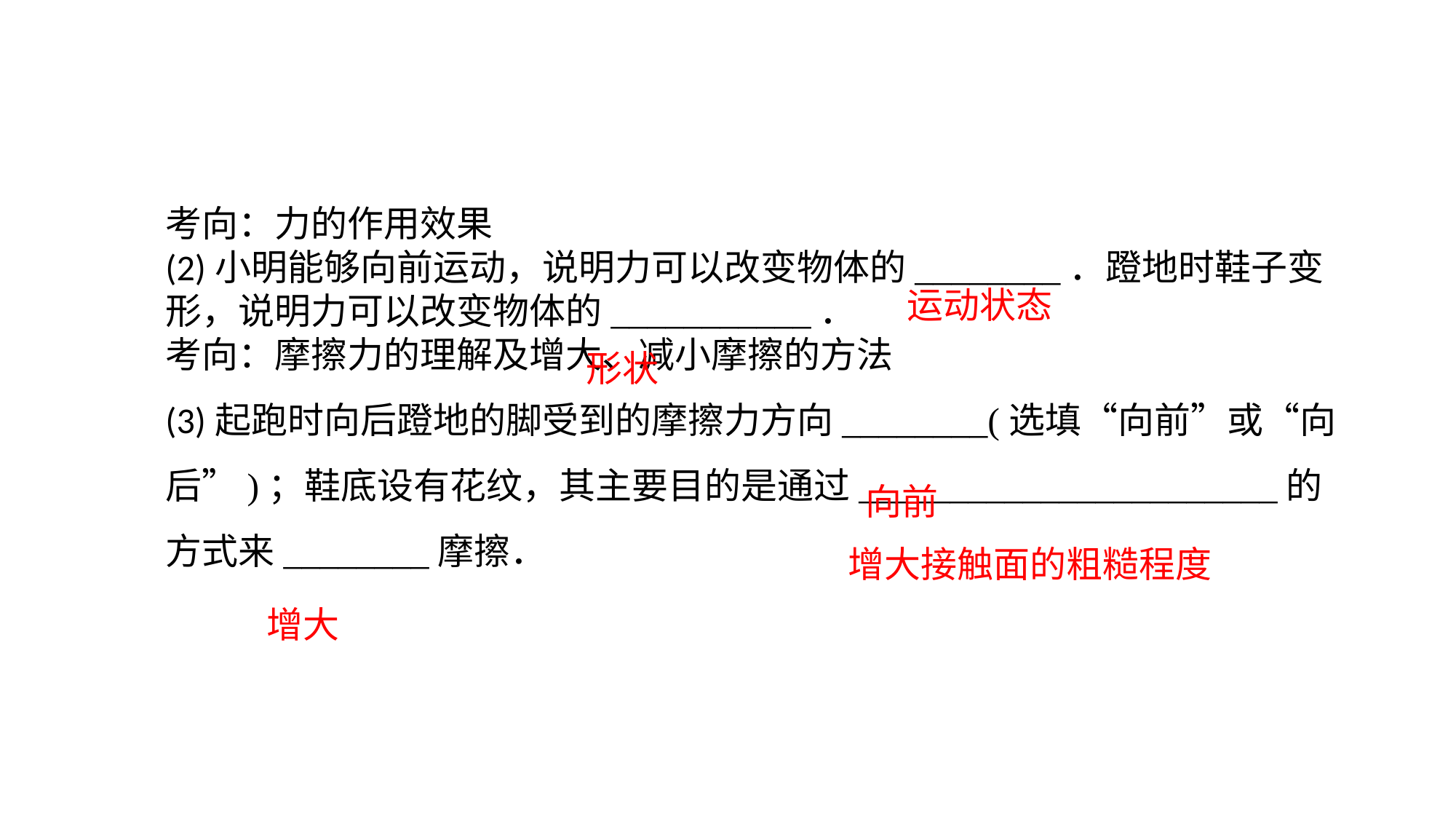

考向：力的作用效果(2)小明能够向前运动，说明力可以改变物体的________．蹬地时鞋子变形，说明力可以改变物体的___________．考向：摩擦力的理解及增大、减小摩擦的方法(3)起跑时向后蹬地的脚受到的摩擦力方向________(选填“向前”或“向后”)；鞋底设有花纹，其主要目的是通过_______________________的方式来________摩擦．
运动状态
形状
向前
增大接触面的粗糙程度
增大